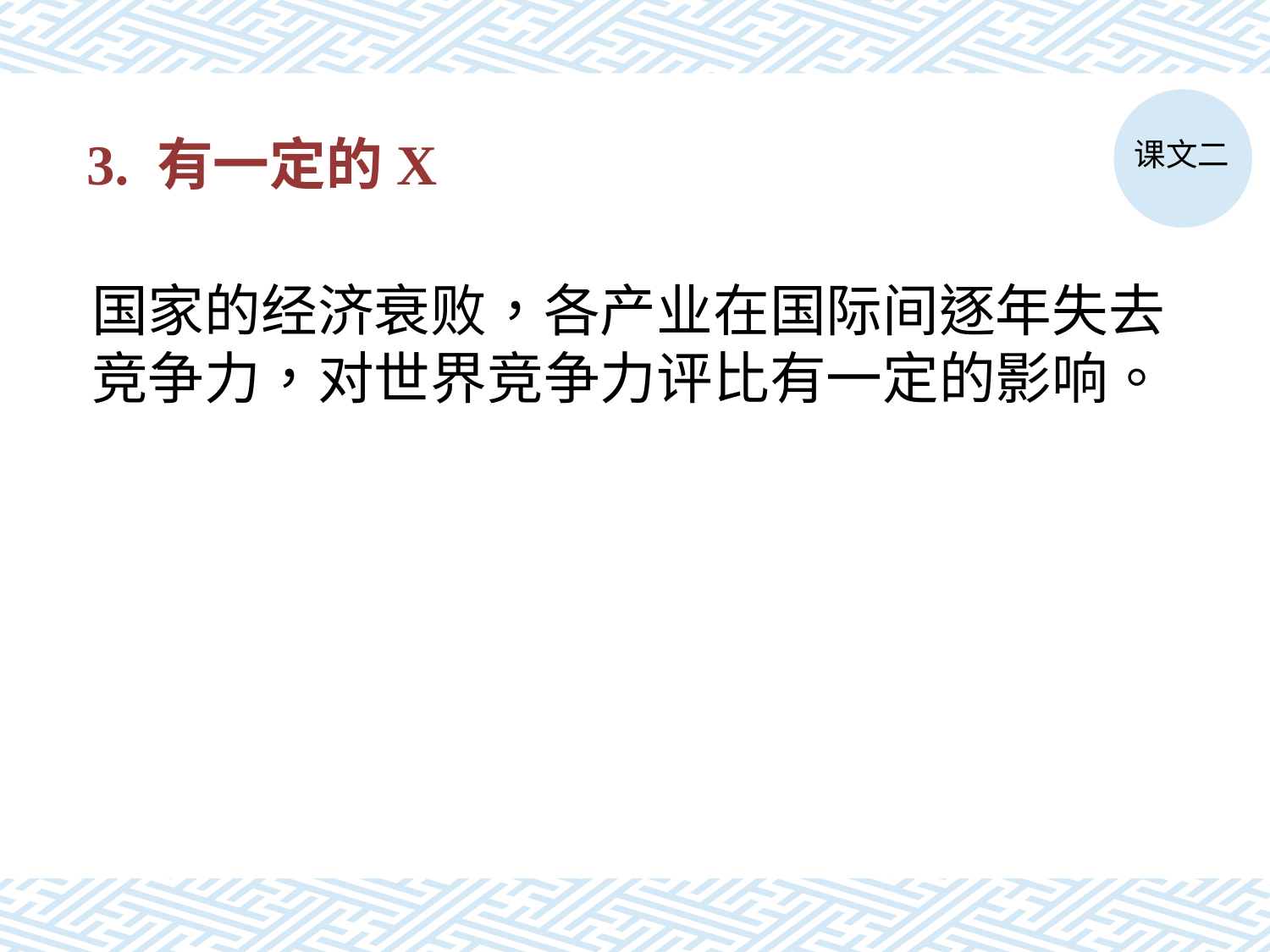

课文二
# 3. 有一定的X
国家的经济衰败，各产业在国际间逐年失去竞争力，对世界竞争力评比有一定的影响。